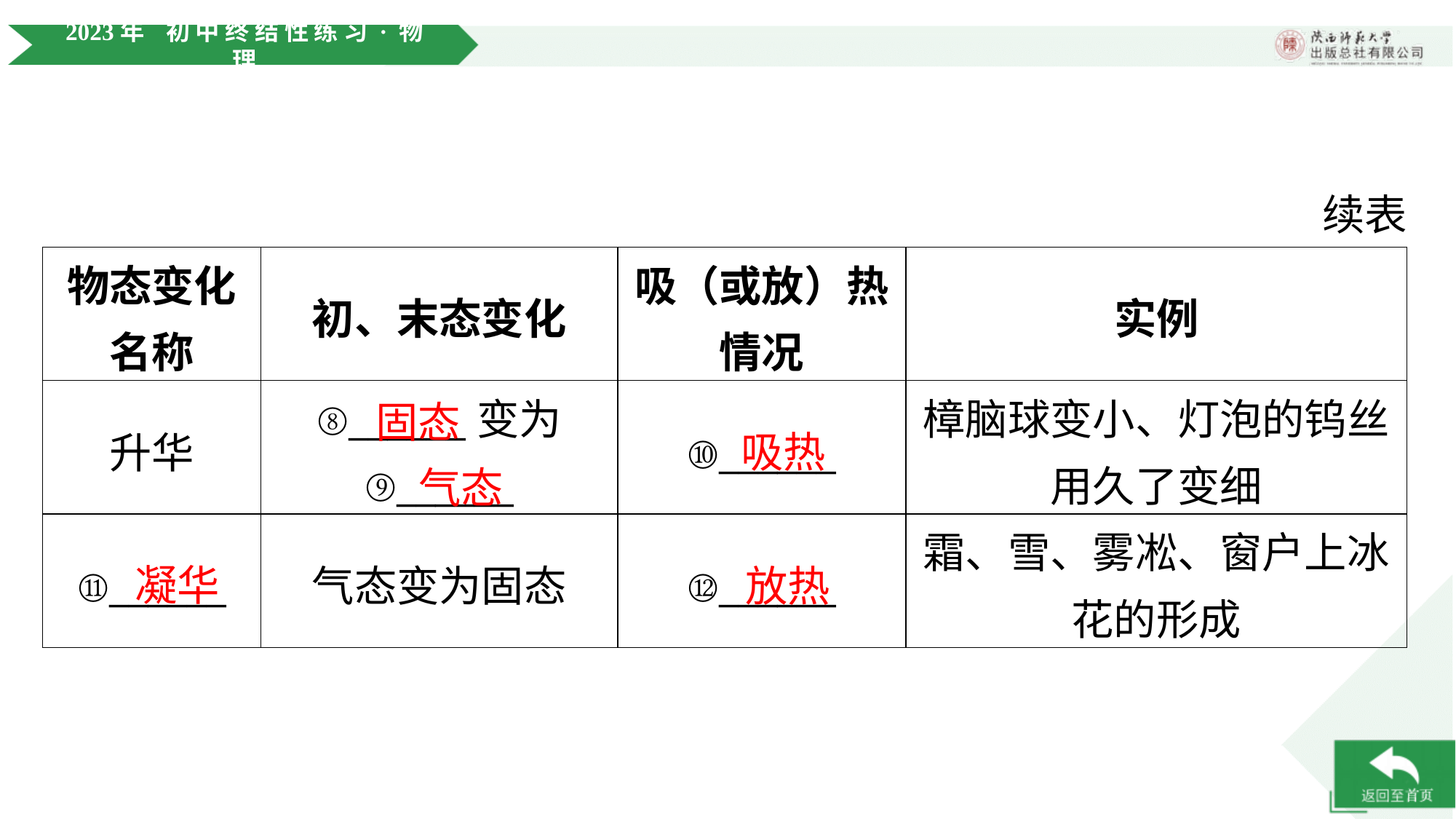

续表
| 物态变化 名称 | 初、末态变化 | 吸（或放）热 情况 | 实例 |
| --- | --- | --- | --- |
| 升华 | ⑧\_\_\_\_\_\_变为 ⑨\_\_\_\_\_\_ | ⑩\_\_\_\_\_\_ | 樟脑球变小、灯泡的钨丝 用久了变细 |
| ⑪\_\_\_\_\_\_ | 气态变为固态 | ⑫\_\_\_\_\_\_ | 霜、雪、雾凇、窗户上冰 花的形成 |
固态
吸热
气态
凝华
放热